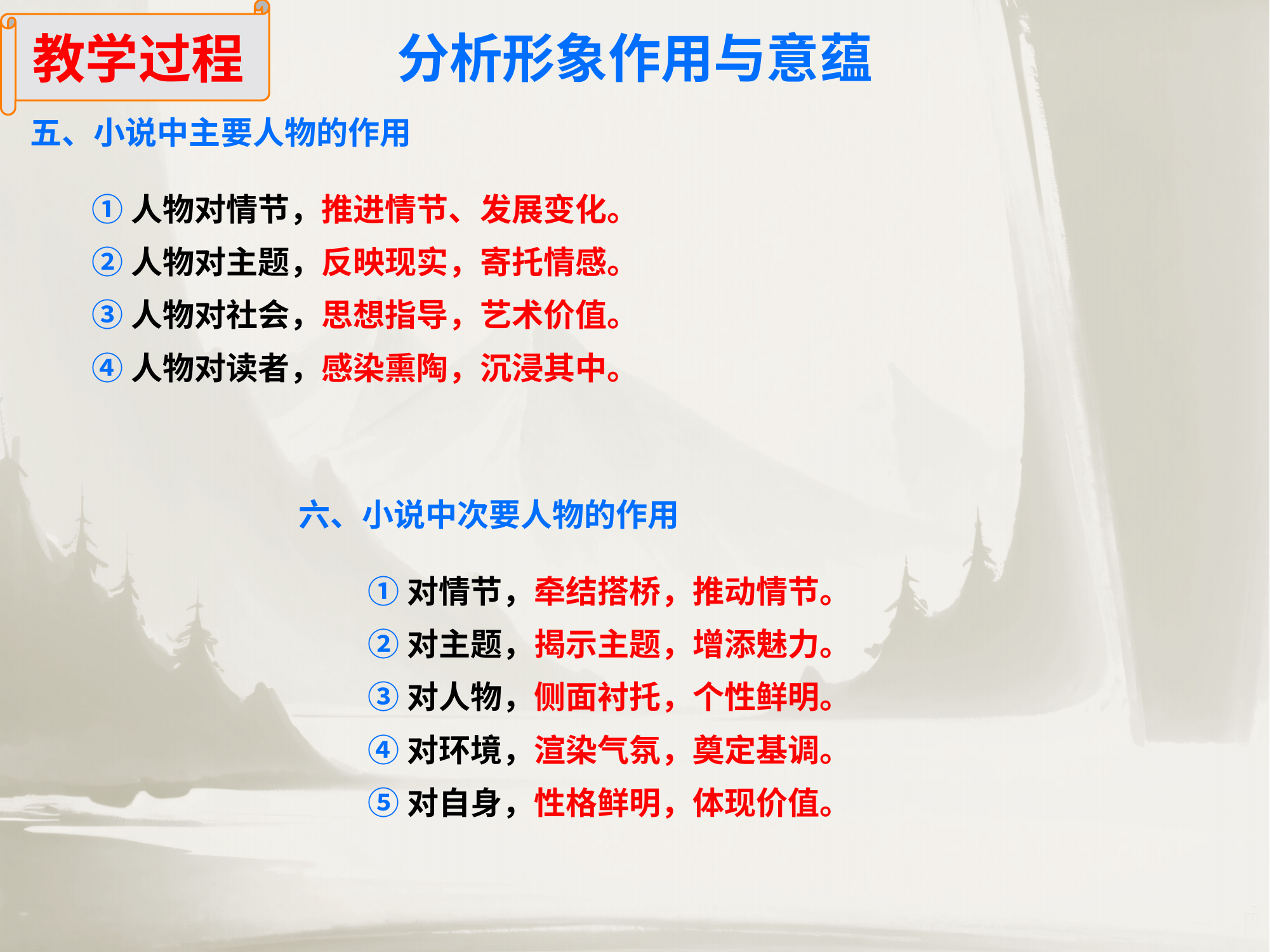

教学过程
分析形象作用与意蕴
五、小说中主要人物的作用
①人物对情节，推进情节、发展变化。
②人物对主题，反映现实，寄托情感。
③人物对社会，思想指导，艺术价值。
④人物对读者，感染熏陶，沉浸其中。
六、小说中次要人物的作用
①对情节，牵结搭桥，推动情节。
②对主题，揭示主题，增添魅力。
③对人物，侧面衬托，个性鲜明。
④对环境，渲染气氛，奠定基调。
⑤对自身，性格鲜明，体现价值。